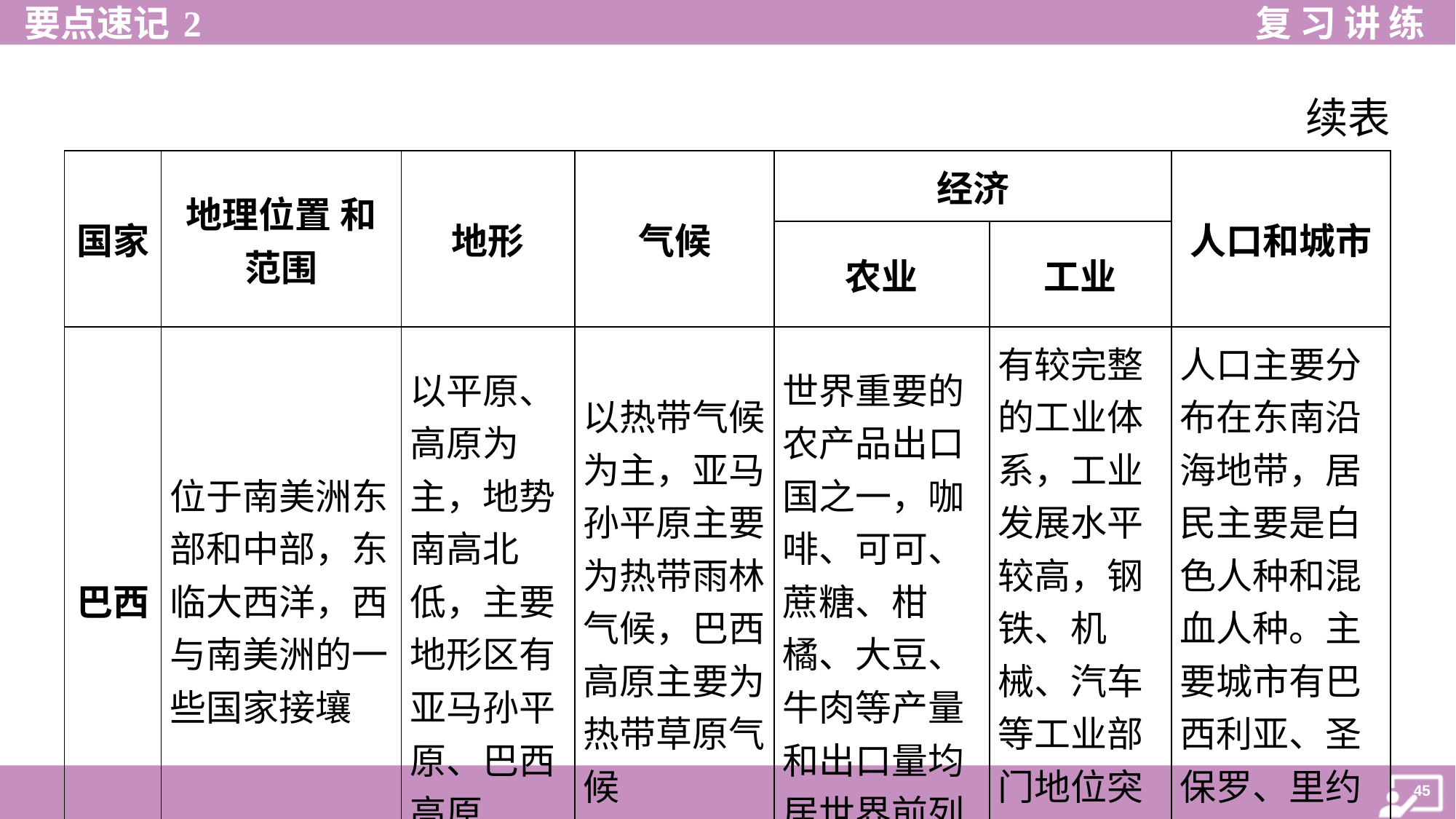

续表
| 国家 | 地理位置 和范围 | 地形 | 气候 | 经济 |  | 人口和城市 |
| --- | --- | --- | --- | --- | --- | --- |
|  |  |  |  | 农业 | 工业 |  |
| 巴西 | 位于南美洲东部和中部，东临大西洋，西与南美洲的一 些国家接壤 | 以平原、高原为主，地势南高北低，主要地形区有亚马孙平原、巴西高原 | 以热带气候为主，亚马孙平原主要为热带雨林气候，巴西高原主要为热带草原气候 | 世界重要的农产品出口国之一，咖啡、可可、蔗糖、柑橘、大豆、牛肉等产量和出口量均居世界前列 | 有较完整的工业体 系，工业发展水平较高，钢铁、机械、汽车等工业部门地位突 出 | 人口主要分 布在东南沿 海地带，居 民主要是白 色人种和混 血人种。主 要城市有巴 西利亚、圣 保罗、里约 热内卢等 |